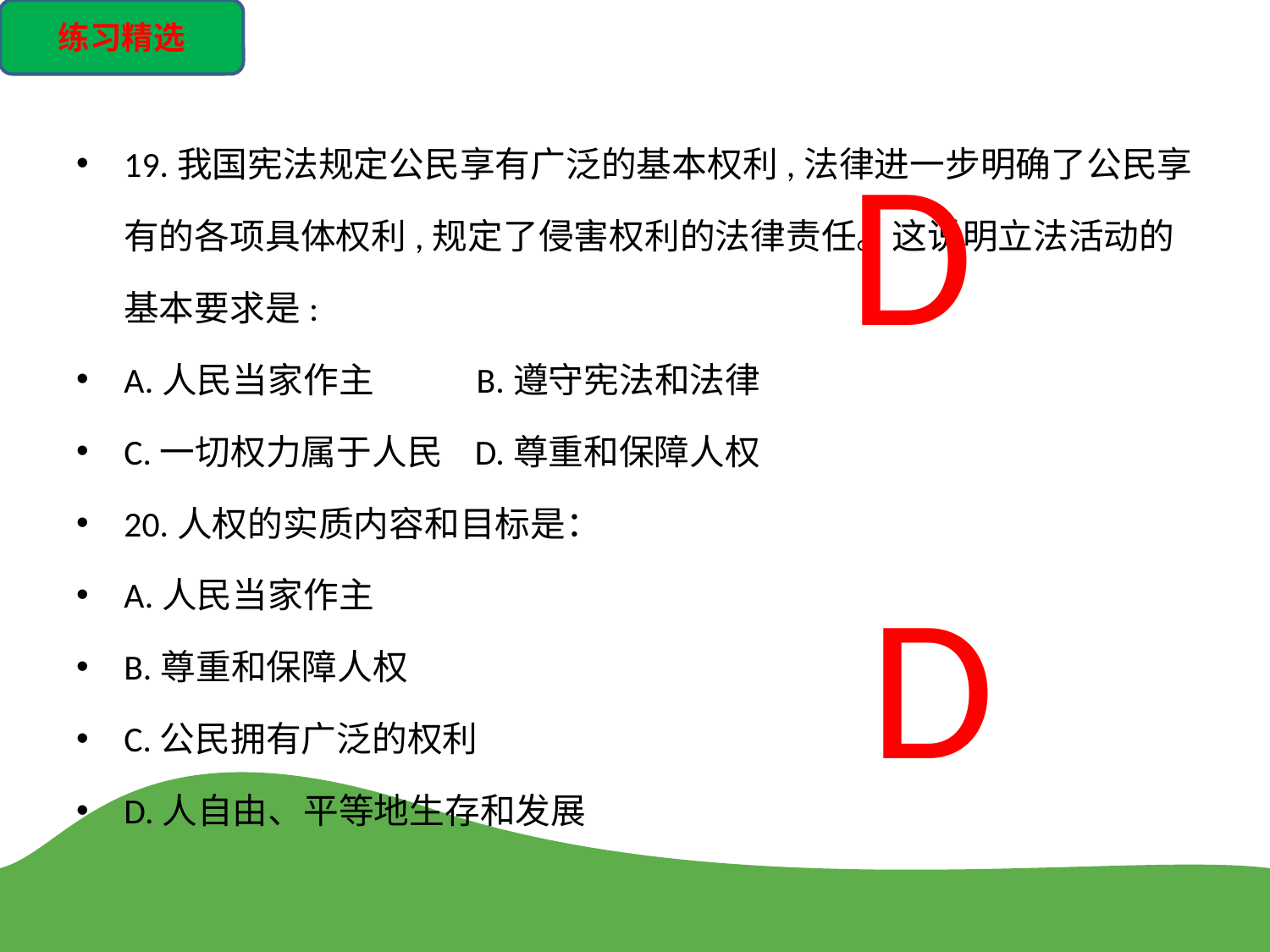

练习精选
19.我国宪法规定公民享有广泛的基本权利,法律进一步明确了公民享有的各项具体权利,规定了侵害权利的法律责任。这说明立法活动的基本要求是:
A.人民当家作主            B.遵守宪法和法律
C.一切权力属于人民   D.尊重和保障人权
20.人权的实质内容和目标是：
A.人民当家作主
B.尊重和保障人权
C.公民拥有广泛的权利
D.人自由、平等地生存和发展

D
D